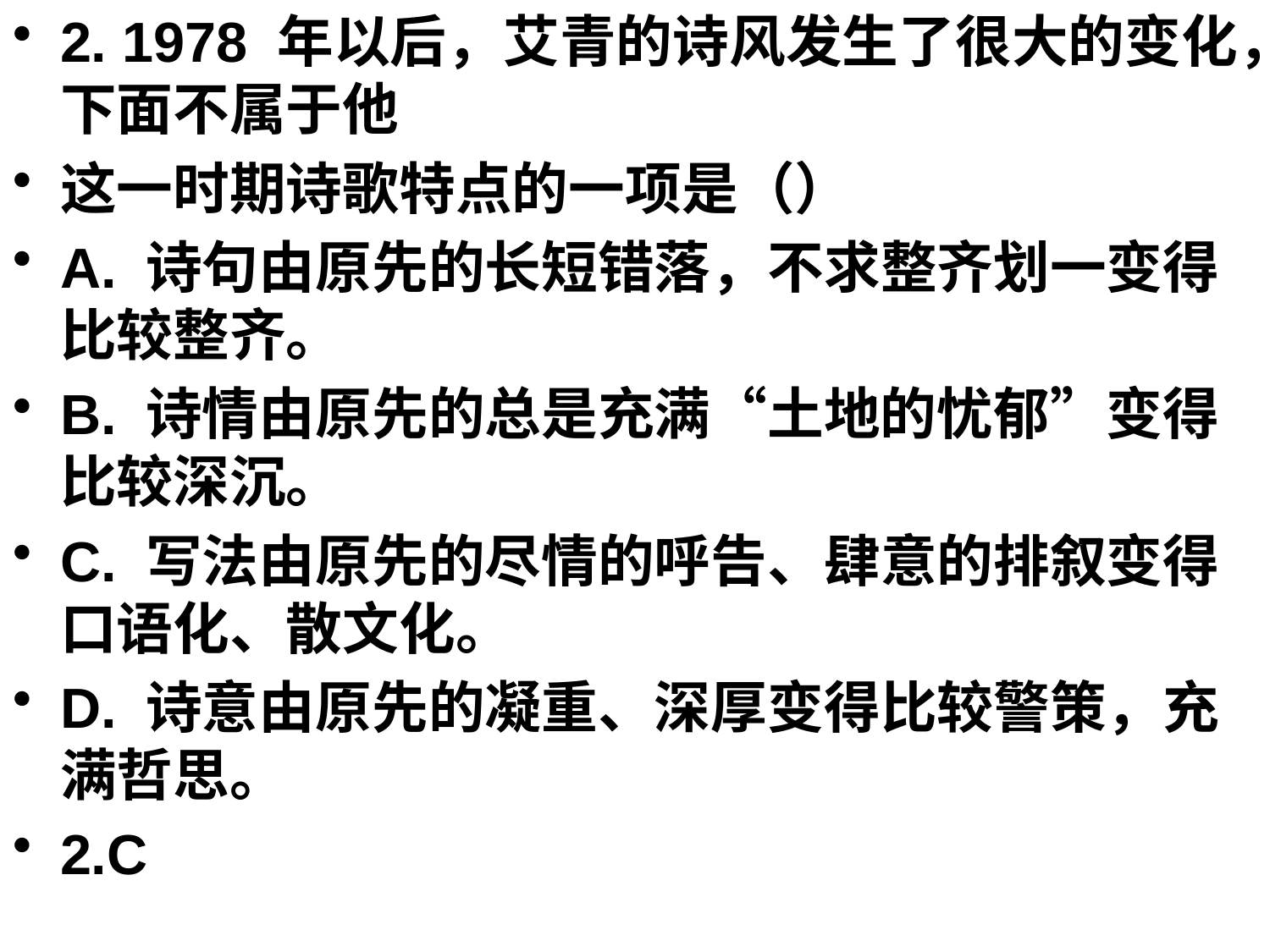

2. 1978 年以后，艾青的诗风发生了很大的变化，下面不属于他
这一时期诗歌特点的一项是（）
A. 诗句由原先的长短错落，不求整齐划一变得比较整齐。
B. 诗情由原先的总是充满“土地的忧郁”变得比较深沉。
C. 写法由原先的尽情的呼告、肆意的排叙变得口语化、散文化。
D. 诗意由原先的凝重、深厚变得比较警策，充满哲思。
2.C